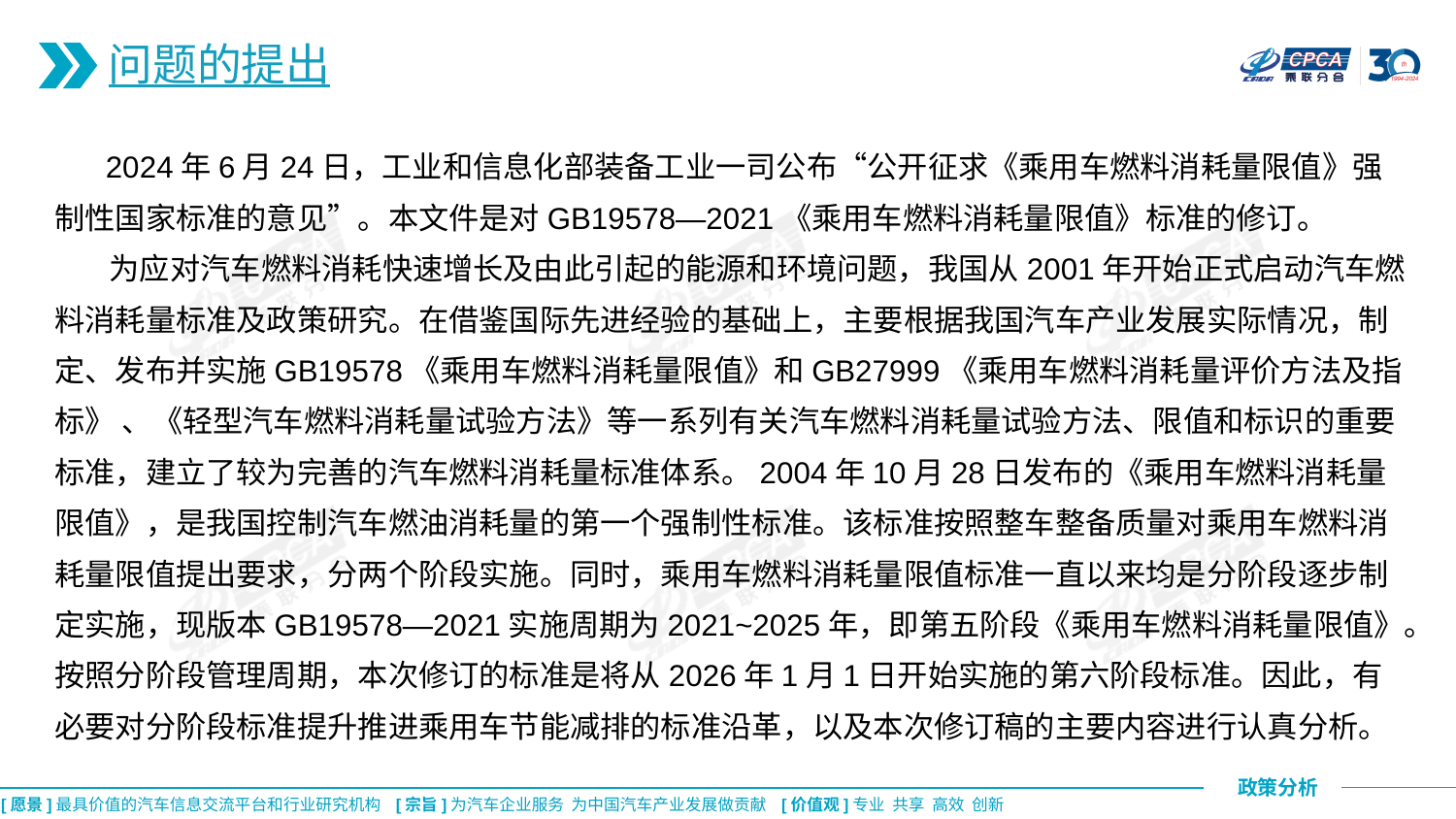

问题的提出
      2024年6月24日，工业和信息化部装备工业一司公布“公开征求《乘用车燃料消耗量限值》强制性国家标准的意见”。本文件是对GB19578—2021《乘用车燃料消耗量限值》标准的修订。
       为应对汽车燃料消耗快速增长及由此引起的能源和环境问题，我国从2001年开始正式启动汽车燃料消耗量标准及政策研究。在借鉴国际先进经验的基础上，主要根据我国汽车产业发展实际情况，制定、发布并实施GB19578《乘用车燃料消耗量限值》和GB27999《乘用车燃料消耗量评价方法及指标》 、《轻型汽车燃料消耗量试验方法》等一系列有关汽车燃料消耗量试验方法、限值和标识的重要标准，建立了较为完善的汽车燃料消耗量标准体系。2004年10月28日发布的《乘用车燃料消耗量限值》，是我国控制汽车燃油消耗量的第一个强制性标准。该标准按照整车整备质量对乘用车燃料消耗量限值提出要求，分两个阶段实施。同时，乘用车燃料消耗量限值标准一直以来均是分阶段逐步制定实施，现版本GB19578—2021实施周期为2021~2025年，即第五阶段《乘用车燃料消耗量限值》。按照分阶段管理周期，本次修订的标准是将从2026年1月1日开始实施的第六阶段标准。因此，有必要对分阶段标准提升推进乘用车节能减排的标准沿革，以及本次修订稿的主要内容进行认真分析。